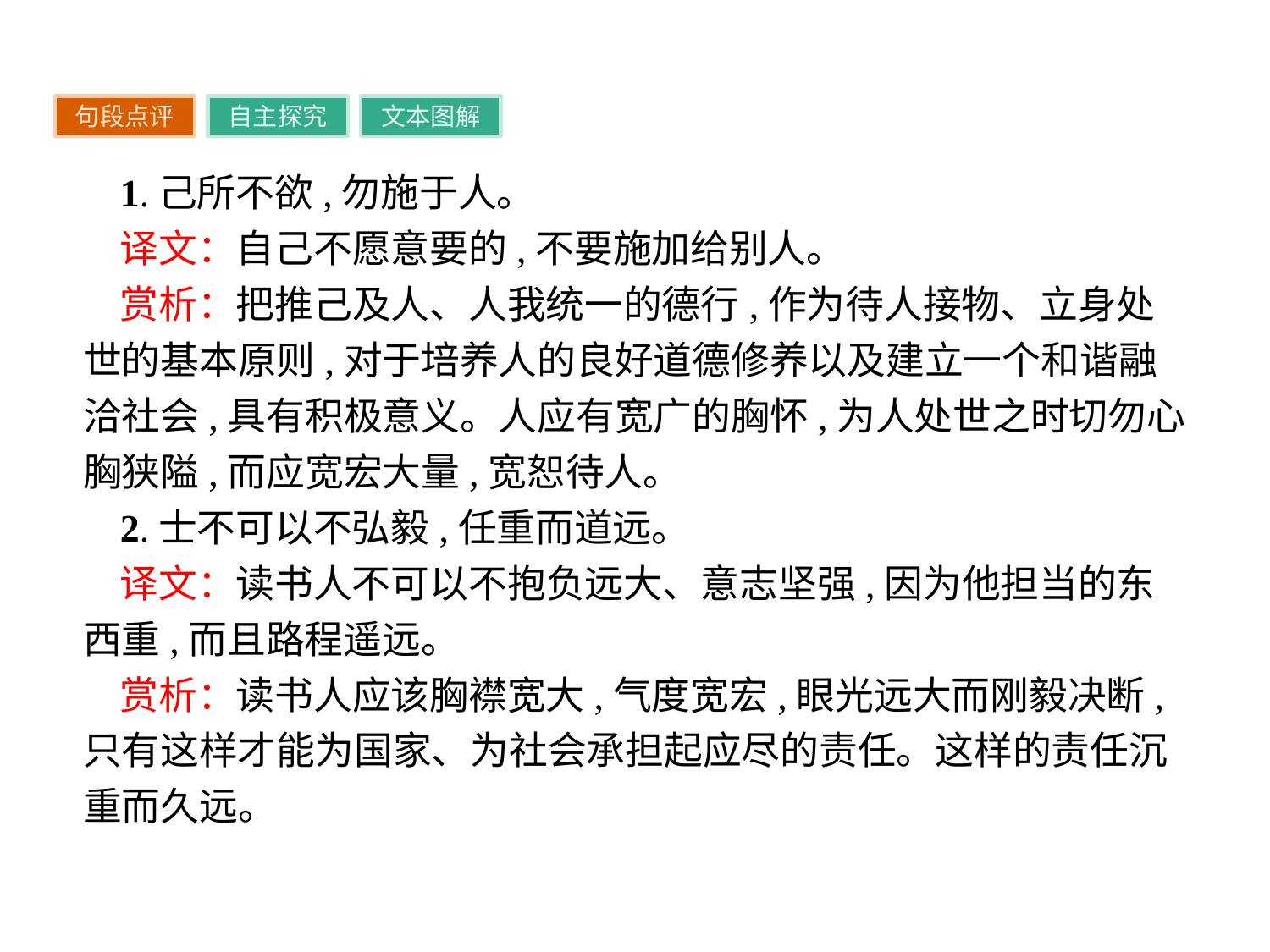

句段点评
自主探究
文本图解
1.己所不欲,勿施于人。
译文：自己不愿意要的,不要施加给别人。
赏析：把推己及人、人我统一的德行,作为待人接物、立身处世的基本原则,对于培养人的良好道德修养以及建立一个和谐融洽社会,具有积极意义。人应有宽广的胸怀,为人处世之时切勿心胸狭隘,而应宽宏大量,宽恕待人。
2.士不可以不弘毅,任重而道远。
译文：读书人不可以不抱负远大、意志坚强,因为他担当的东西重,而且路程遥远。
赏析：读书人应该胸襟宽大,气度宽宏,眼光远大而刚毅决断,只有这样才能为国家、为社会承担起应尽的责任。这样的责任沉重而久远。